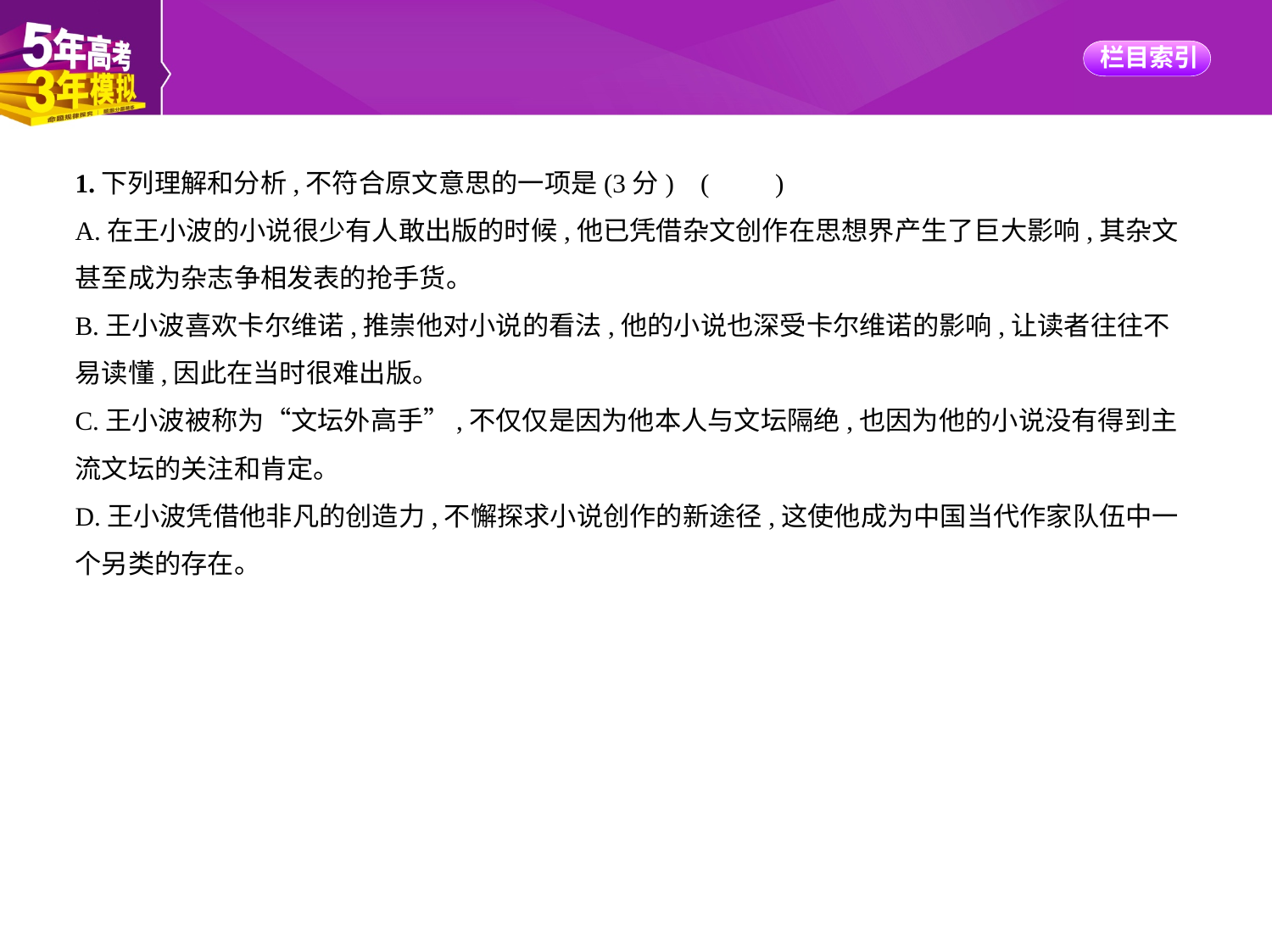

1.下列理解和分析,不符合原文意思的一项是(3分) (　　)
A.在王小波的小说很少有人敢出版的时候,他已凭借杂文创作在思想界产生了巨大影响,其杂文
甚至成为杂志争相发表的抢手货。
B.王小波喜欢卡尔维诺,推崇他对小说的看法,他的小说也深受卡尔维诺的影响,让读者往往不
易读懂,因此在当时很难出版。
C.王小波被称为“文坛外高手”,不仅仅是因为他本人与文坛隔绝,也因为他的小说没有得到主
流文坛的关注和肯定。
D.王小波凭借他非凡的创造力,不懈探求小说创作的新途径,这使他成为中国当代作家队伍中一
个另类的存在。